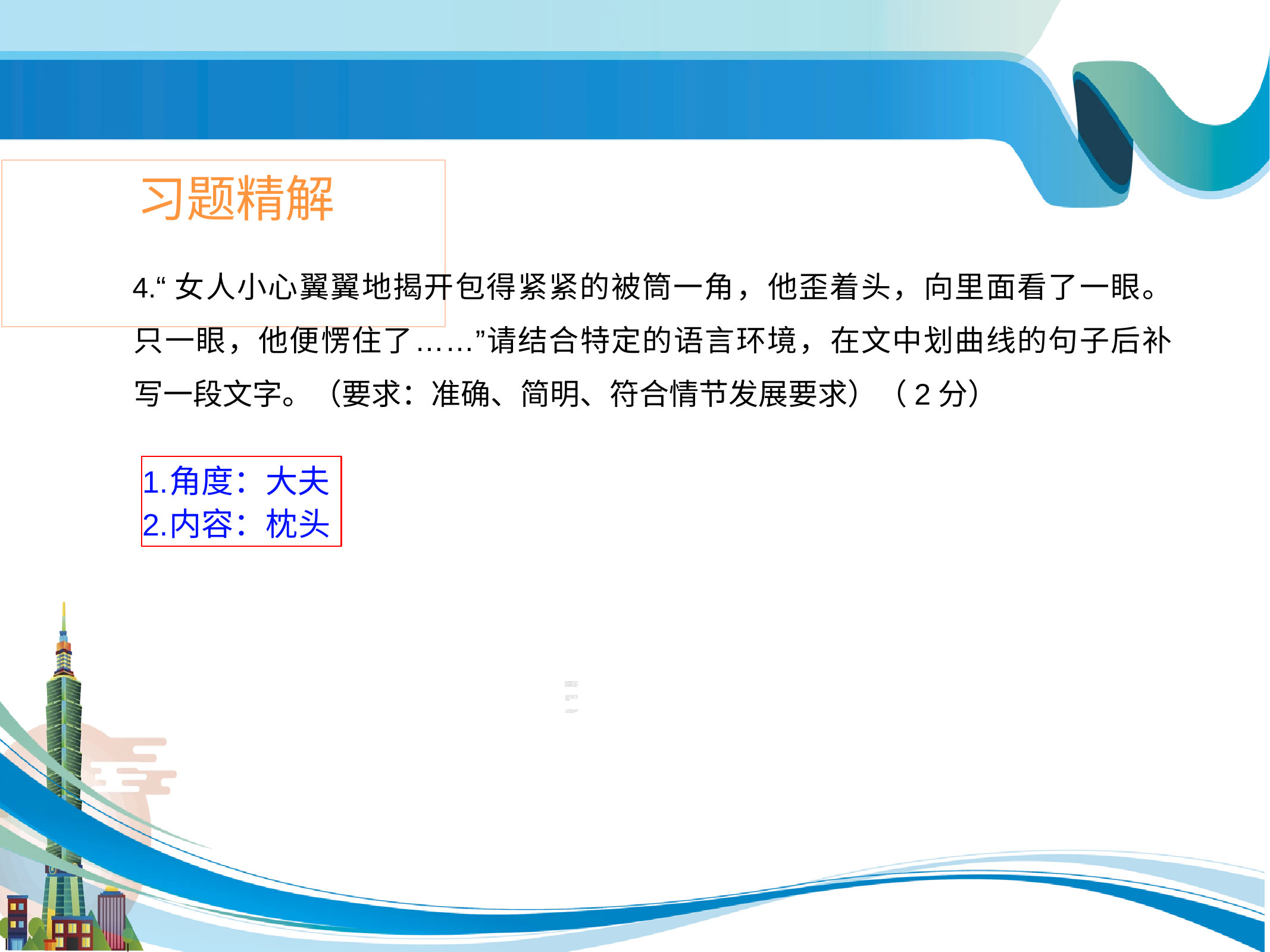

# 习题精解
“女人小心翼翼地揭开包得紧紧的被筒一角，他歪着头，向里面看了一眼。 只一眼，他便愣住了……”请结合特定的语言环境，在文中划曲线的句子后补 写一段文字。（要求：准确、简明、符合情节发展要求）（2分）

角度：大夫
内容：枕头